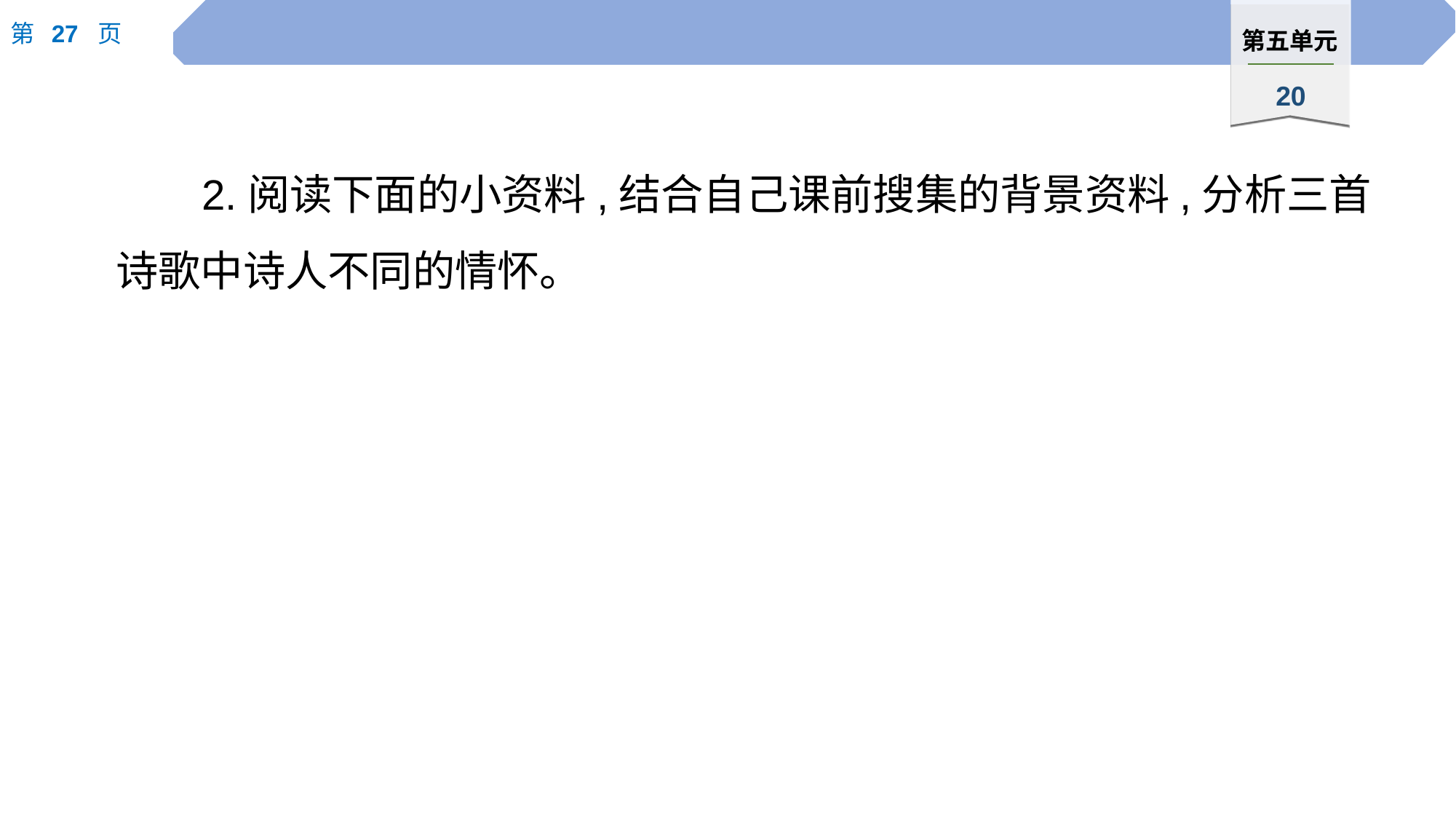

2.阅读下面的小资料,结合自己课前搜集的背景资料,分析三首诗歌中诗人不同的情怀。